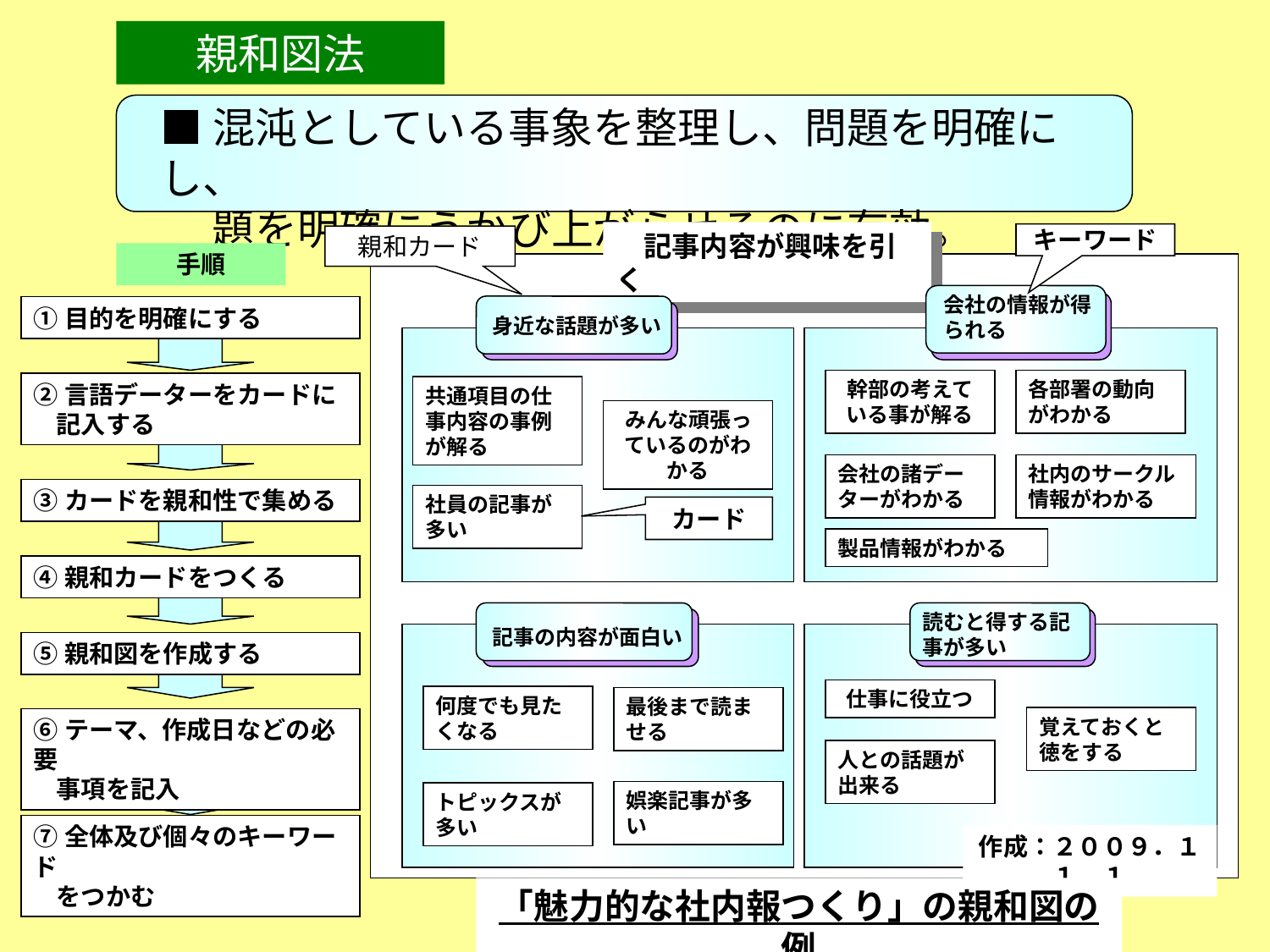

親和図法

■混沌としている事象を整理し、問題を明確にし、
　 題を明確にうかび上がらせるのに有効。
　記事内容が興味を引く
キーワード

会社の情報が得られる

身近な話題が多い

幹部の考えている事が解る
各部署の動向がわかる
共通項目の仕事内容の事例が解る
みんな頑張っているのがわかる
会社の諸データーがわかる
社内のサークル情報がわかる
社員の記事が多い
カード
製品情報がわかる

読むと得する記事が多い
記事の内容が面白い

仕事に役立つ
何度でも見たくなる
最後まで読ませる
覚えておくと徳をする
人との話題が出来る
娯楽記事が多い
トピックスが多い
作成：２００９．１１．１
親和カード
手順
①目的を明確にする

②言語データーをカードに
    記入する

③カードを親和性で集める

④親和カードをつくる

⑤親和図を作成する

⑥テーマ、作成日などの必要
    事項を記入

⑦全体及び個々のキーワード
    をつかむ
「魅力的な社内報つくり」の親和図の例